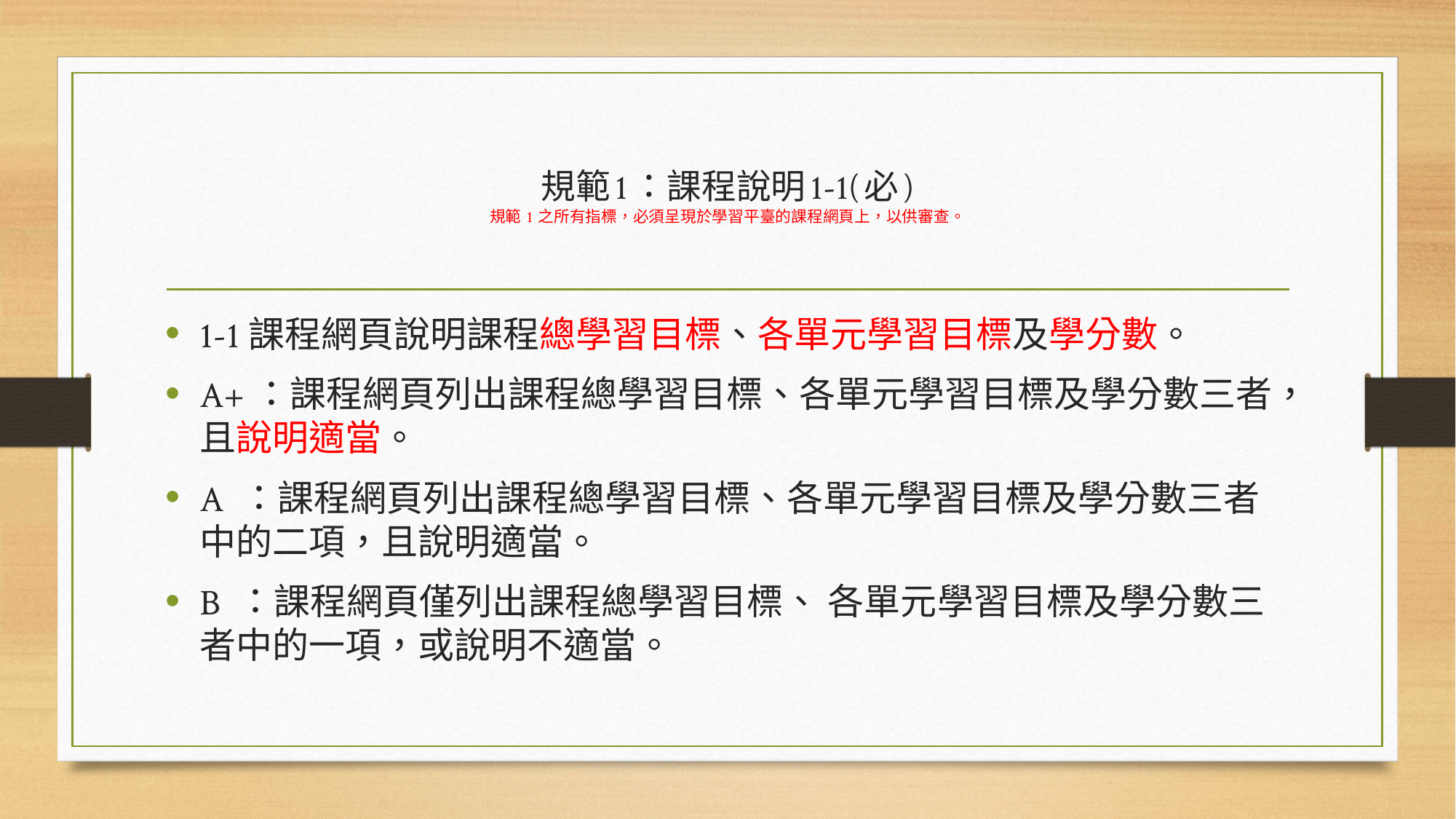

# 規範1：課程說明1-1(必) 規範 1 之所有指標，必須呈現於學習平臺的課程網頁上，以供審查。
1-1課程網頁說明課程總學習目標、各單元學習目標及學分數。
A+：課程網頁列出課程總學習目標、各單元學習目標及學分數三者，且說明適當。
A ：課程網頁列出課程總學習目標、各單元學習目標及學分數三者中的二項，且說明適當。
B ：課程網頁僅列出課程總學習目標、 各單元學習目標及學分數三者中的一項，或說明不適當。